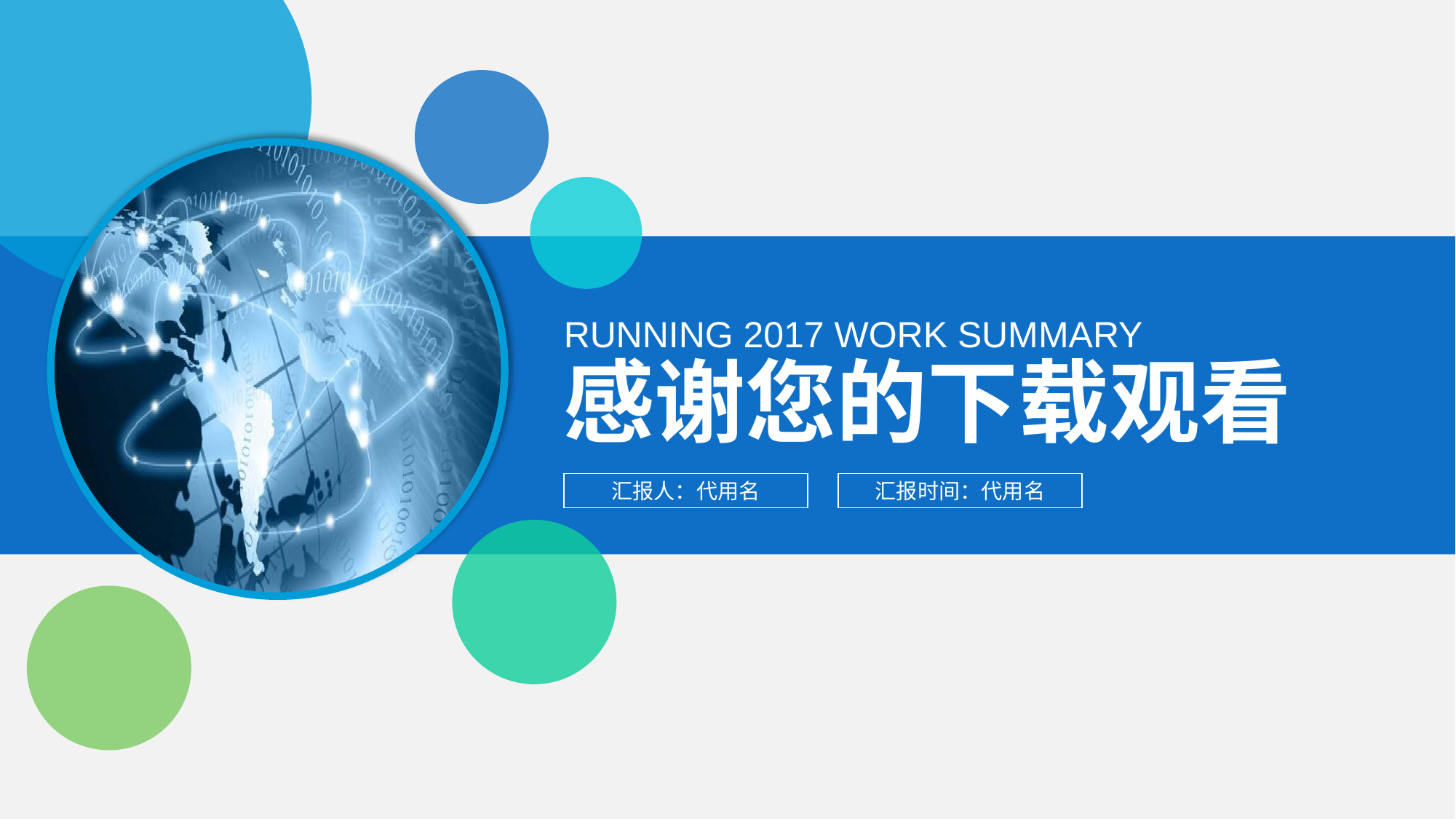

RUNNING 2017 WORK SUMMARY
感谢您的下载观看
汇报人：代用名
汇报时间：代用名